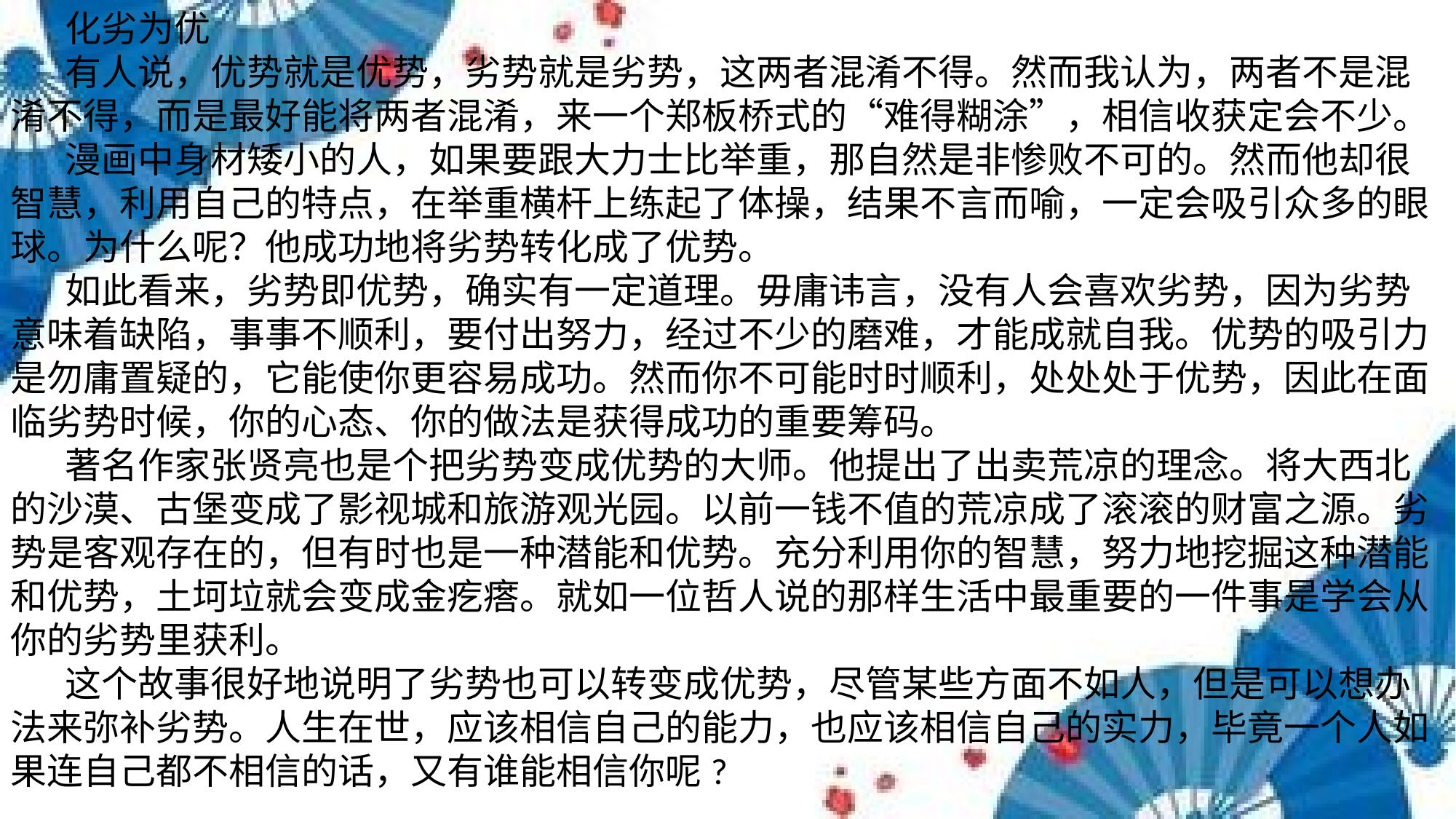

化劣为优
有人说，优势就是优势，劣势就是劣势，这两者混淆不得。然而我认为，两者不是混淆不得，而是最好能将两者混淆，来一个郑板桥式的“难得糊涂”，相信收获定会不少。
漫画中身材矮小的人，如果要跟大力士比举重，那自然是非惨败不可的。然而他却很智慧，利用自己的特点，在举重横杆上练起了体操，结果不言而喻，一定会吸引众多的眼球。为什么呢？他成功地将劣势转化成了优势。
如此看来，劣势即优势，确实有一定道理。毋庸讳言，没有人会喜欢劣势，因为劣势意味着缺陷，事事不顺利，要付出努力，经过不少的磨难，才能成就自我。优势的吸引力是勿庸置疑的，它能使你更容易成功。然而你不可能时时顺利，处处处于优势，因此在面临劣势时候，你的心态、你的做法是获得成功的重要筹码。
著名作家张贤亮也是个把劣势变成优势的大师。他提出了出卖荒凉的理念。将大西北的沙漠、古堡变成了影视城和旅游观光园。以前一钱不值的荒凉成了滚滚的财富之源。劣势是客观存在的，但有时也是一种潜能和优势。充分利用你的智慧，努力地挖掘这种潜能和优势，土坷垃就会变成金疙瘩。就如一位哲人说的那样生活中最重要的一件事是学会从你的劣势里获利。
这个故事很好地说明了劣势也可以转变成优势，尽管某些方面不如人，但是可以想办法来弥补劣势。人生在世，应该相信自己的能力，也应该相信自己的实力，毕竟一个人如果连自己都不相信的话，又有谁能相信你呢?